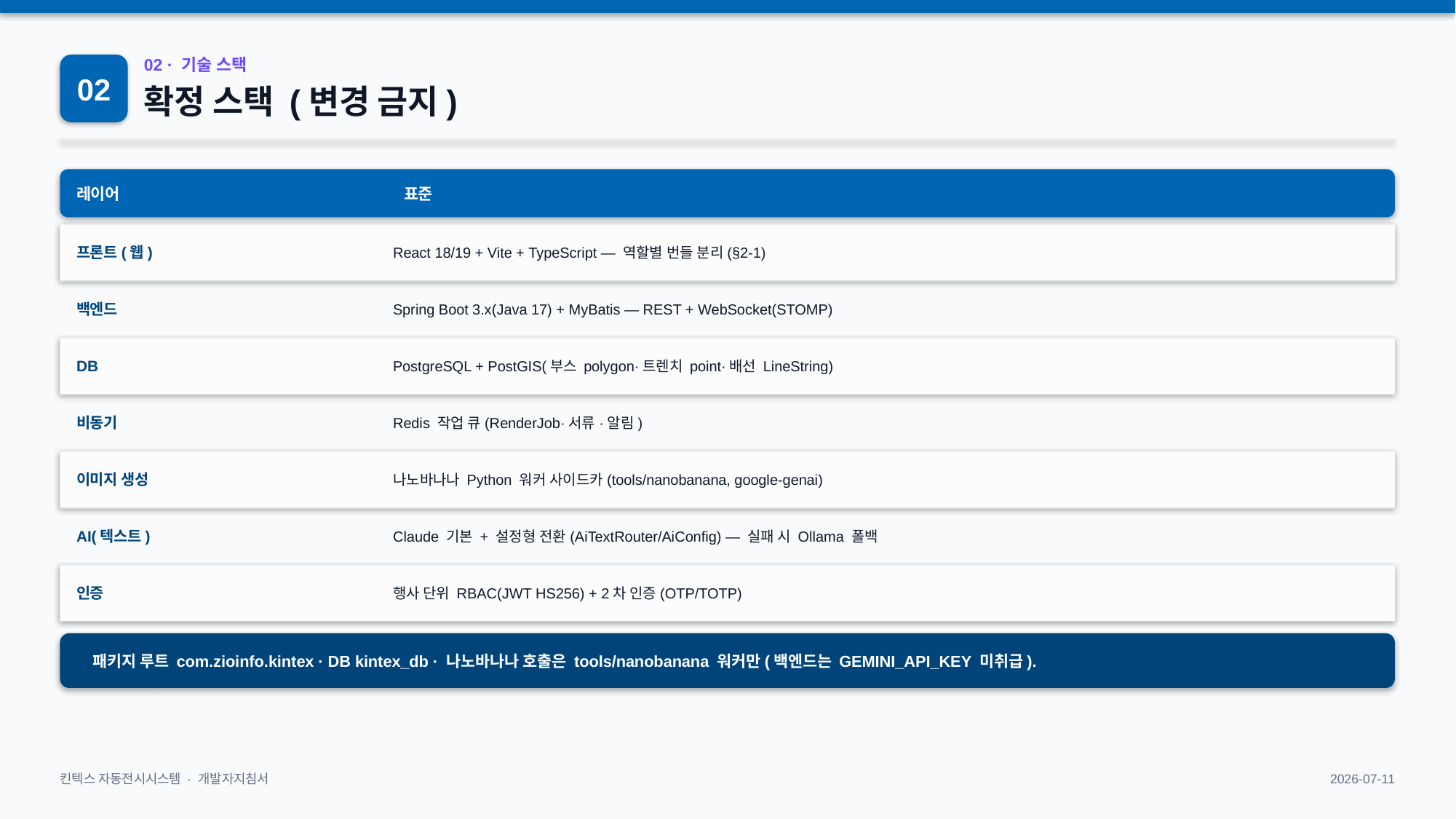

02
02 · 기술 스택
확정 스택 (변경 금지)

레이어
표준

프론트(웹)
React 18/19 + Vite + TypeScript — 역할별 번들 분리(§2-1)

백엔드
Spring Boot 3.x(Java 17) + MyBatis — REST + WebSocket(STOMP)

DB
PostgreSQL + PostGIS(부스 polygon·트렌치 point·배선 LineString)

비동기
Redis 작업 큐(RenderJob·서류·알림)

이미지 생성
나노바나나 Python 워커 사이드카(tools/nanobanana, google-genai)

AI(텍스트)
Claude 기본 + 설정형 전환(AiTextRouter/AiConfig) — 실패 시 Ollama 폴백

인증
행사 단위 RBAC(JWT HS256) + 2차 인증(OTP/TOTP)

패키지 루트 com.zioinfo.kintex · DB kintex_db · 나노바나나 호출은 tools/nanobanana 워커만(백엔드는 GEMINI_API_KEY 미취급).
킨텍스 자동전시시스템 · 개발자지침서
2026-07-11